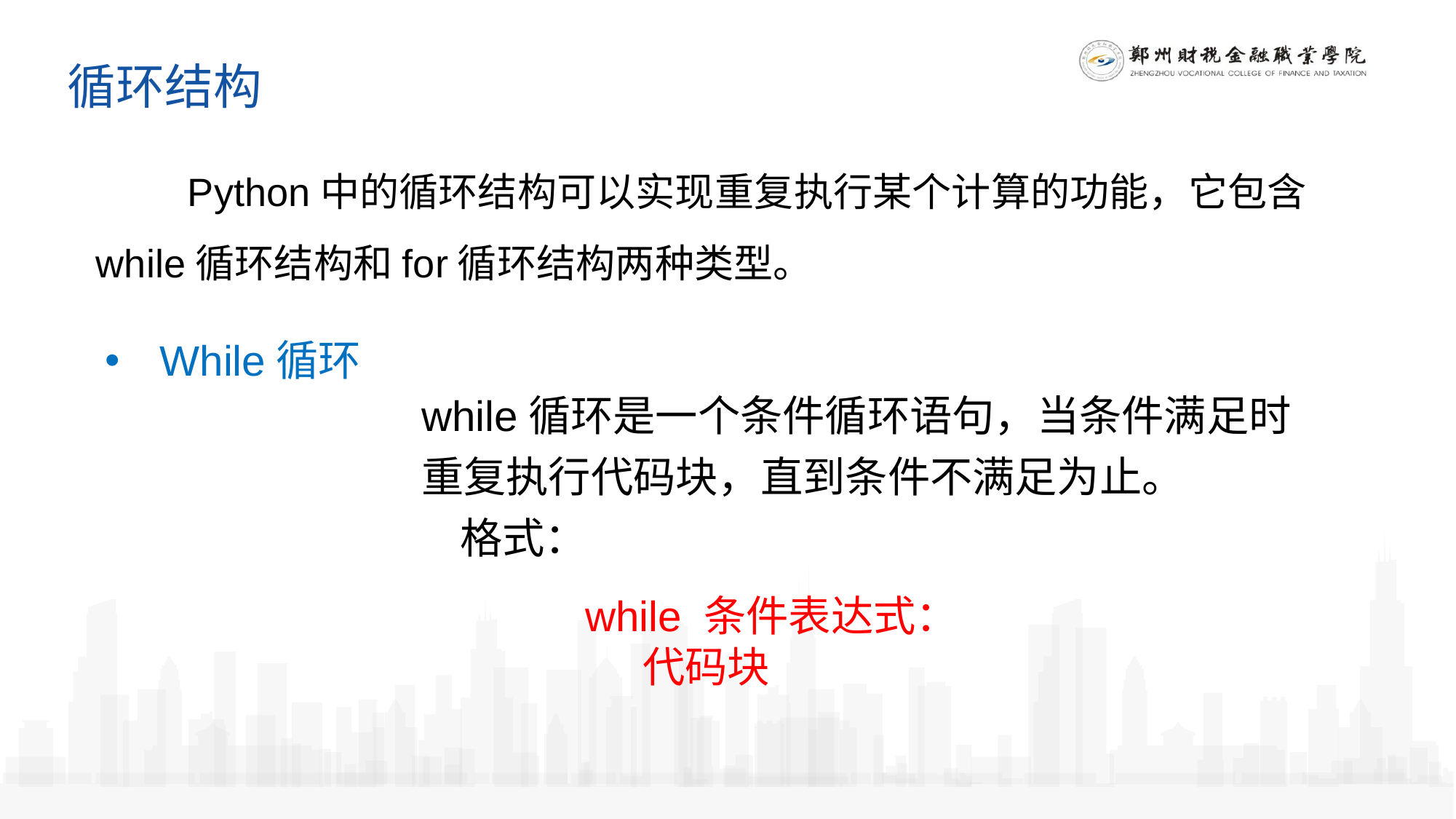

循环结构
         Python中的循环结构可以实现重复执行某个计算的功能，它包含while循环结构和for循环结构两种类型。
While循环
while循环是一个条件循环语句，当条件满足时重复执行代码块，直到条件不满足为止。
   格式：

while 条件表达式：
     代码块